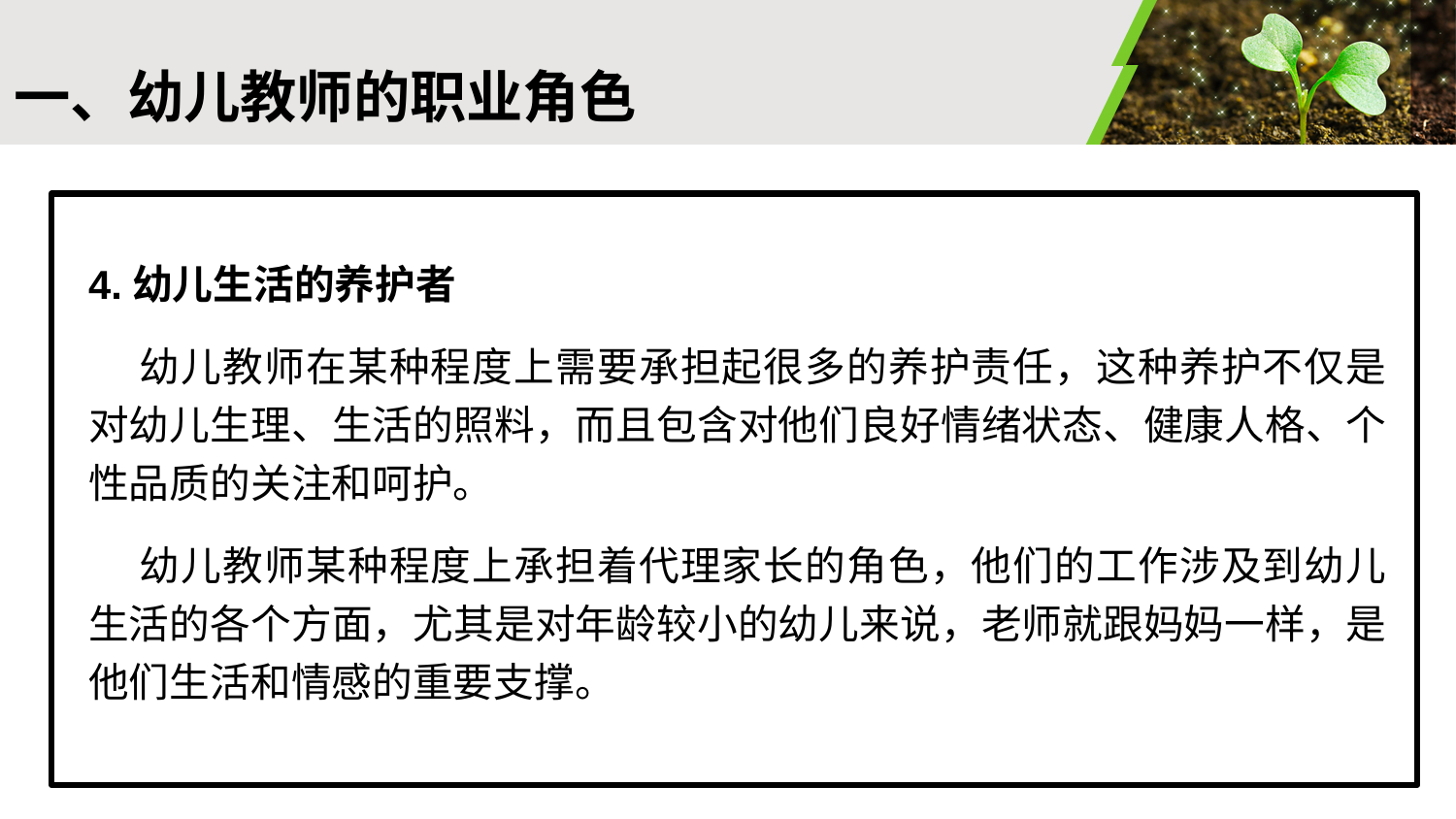

#
一、幼儿教师的职业角色

4.幼儿生活的养护者
    幼儿教师在某种程度上需要承担起很多的养护责任，这种养护不仅是对幼儿生理、生活的照料，而且包含对他们良好情绪状态、健康人格、个性品质的关注和呵护。
    幼儿教师某种程度上承担着代理家长的角色，他们的工作涉及到幼儿生活的各个方面，尤其是对年龄较小的幼儿来说，老师就跟妈妈一样，是他们生活和情感的重要支撑。